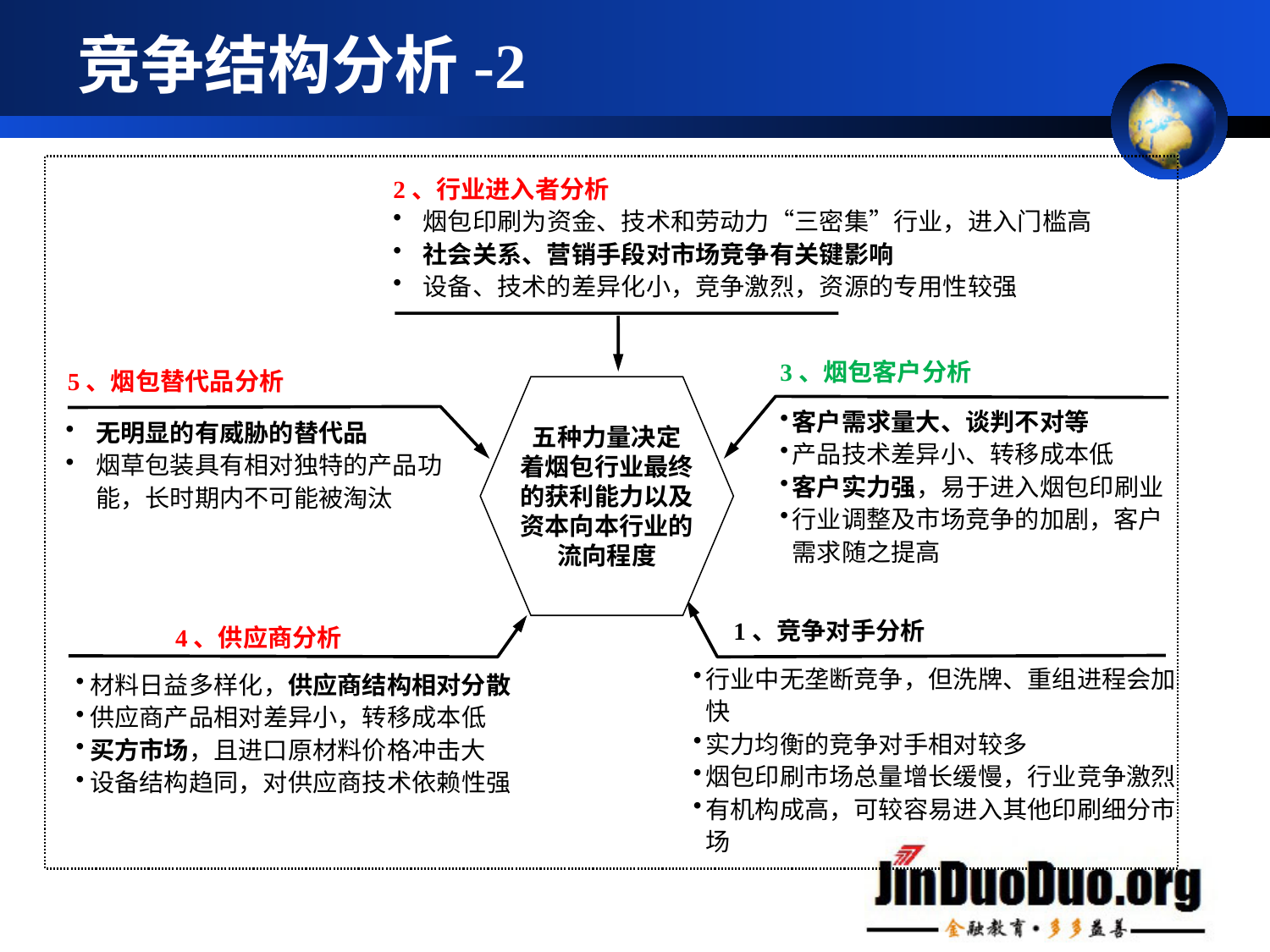

# 竞争结构分析-2

2、行业进入者分析
烟包印刷为资金、技术和劳动力“三密集”行业，进入门槛高
社会关系、营销手段对市场竞争有关键影响
设备、技术的差异化小，竞争激烈，资源的专用性较强

3、烟包客户分析
5、烟包替代品分析
五种力量决定
着烟包行业最终
的获利能力以及
资本向本行业的
流向程度

客户需求量大、谈判不对等
产品技术差异小、转移成本低
客户实力强，易于进入烟包印刷业
行业调整及市场竞争的加剧，客户需求随之提高

无明显的有威胁的替代品
烟草包装具有相对独特的产品功能，长时期内不可能被淘汰

1、竞争对手分析

行业中无垄断竞争，但洗牌、重组进程会加快
实力均衡的竞争对手相对较多
烟包印刷市场总量增长缓慢，行业竞争激烈
有机构成高，可较容易进入其他印刷细分市场
材料日益多样化，供应商结构相对分散
供应商产品相对差异小，转移成本低
买方市场，且进口原材料价格冲击大
设备结构趋同，对供应商技术依赖性强
4、供应商分析